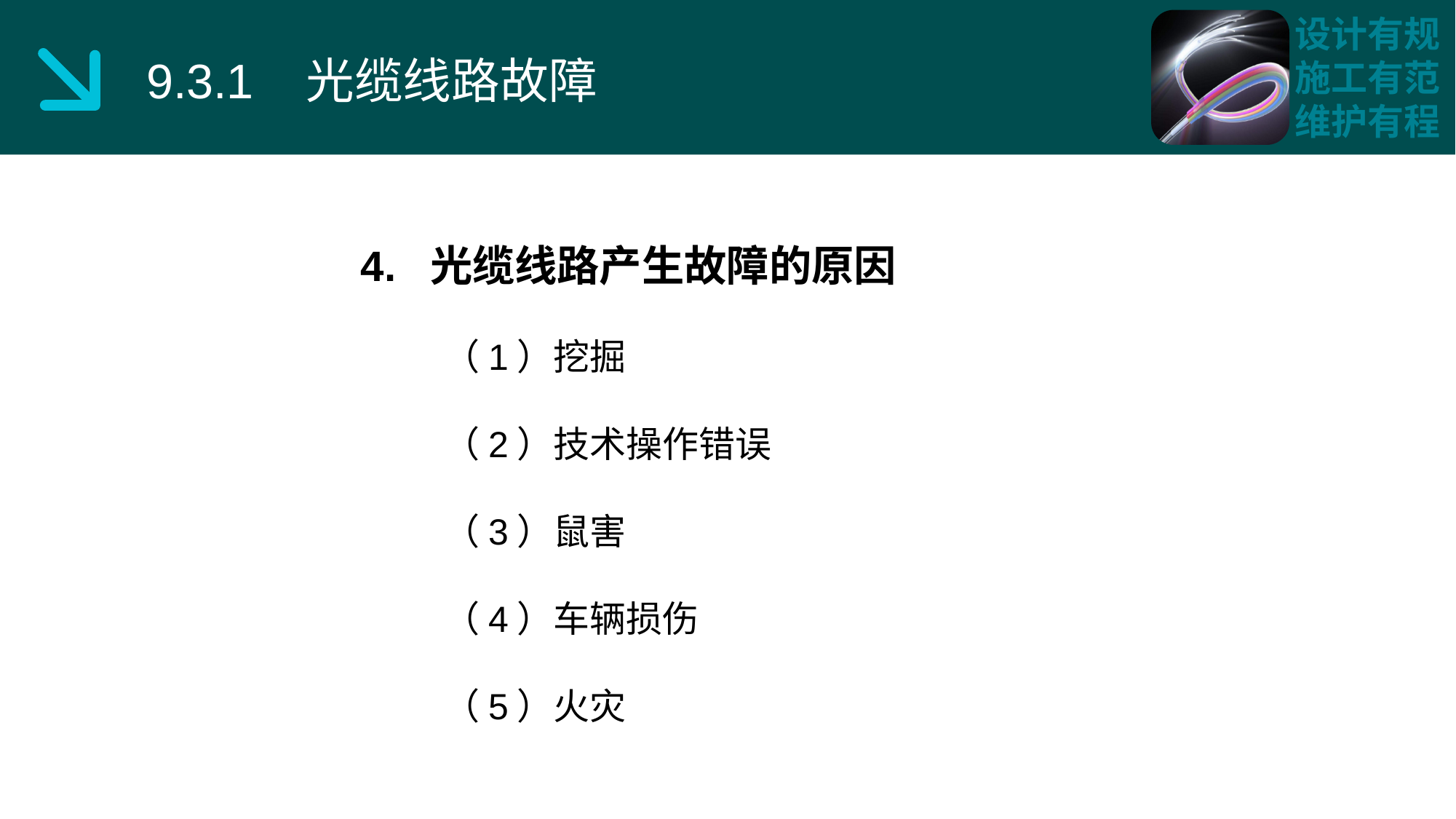

9.3.1   光缆线路故障

4.  光缆线路产生故障的原因

         （1）挖掘

         （2）技术操作错误

         （3）鼠害

         （4）车辆损伤

         （5）火灾